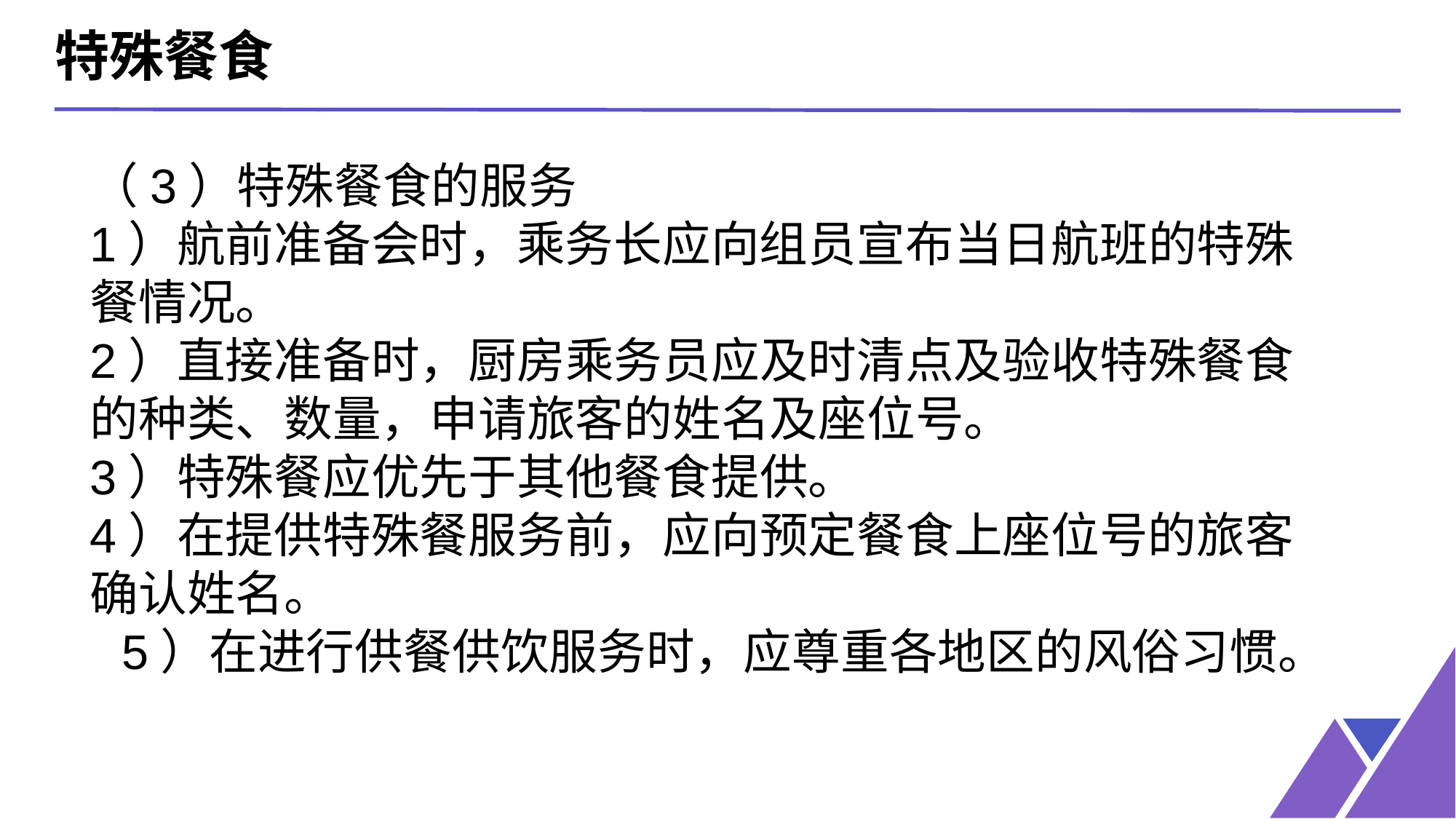

特殊餐食
（3）特殊餐食的服务1）航前准备会时，乘务长应向组员宣布当日航班的特殊餐情况。2）直接准备时，厨房乘务员应及时清点及验收特殊餐食的种类、数量，申请旅客的姓名及座位号。3）特殊餐应优先于其他餐食提供。4）在提供特殊餐服务前，应向预定餐食上座位号的旅客确认姓名。5）在进行供餐供饮服务时，应尊重各地区的风俗习惯。